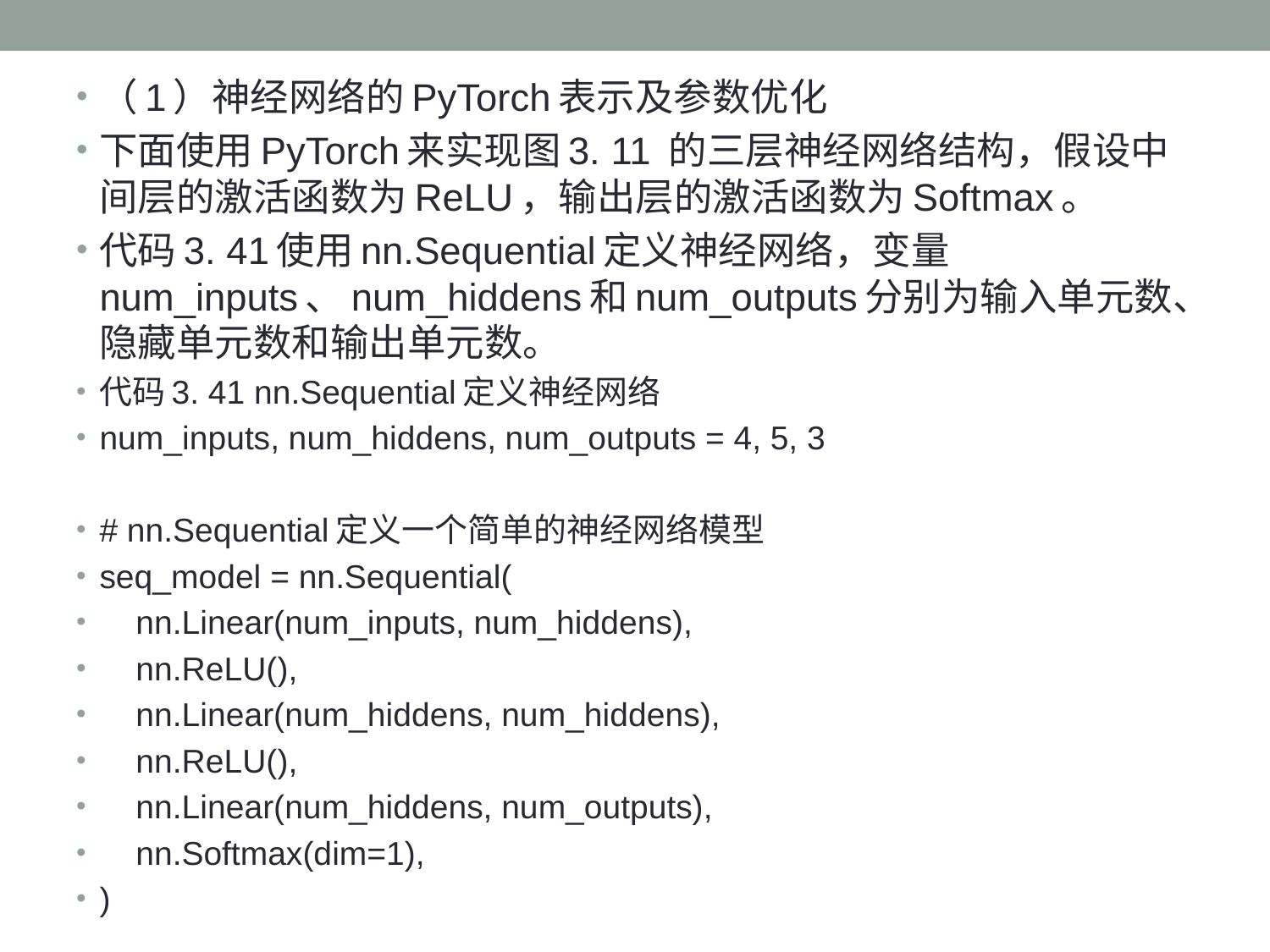

（1）神经网络的PyTorch表示及参数优化
下面使用PyTorch来实现图3. 11 的三层神经网络结构，假设中间层的激活函数为ReLU，输出层的激活函数为Softmax。
代码3. 41使用nn.Sequential定义神经网络，变量num_inputs、num_hiddens和num_outputs分别为输入单元数、隐藏单元数和输出单元数。
代码3. 41 nn.Sequential定义神经网络
num_inputs, num_hiddens, num_outputs = 4, 5, 3

# nn.Sequential定义一个简单的神经网络模型
seq_model = nn.Sequential(
    nn.Linear(num_inputs, num_hiddens),
    nn.ReLU(),
    nn.Linear(num_hiddens, num_hiddens),
    nn.ReLU(),
    nn.Linear(num_hiddens, num_outputs),
    nn.Softmax(dim=1),
)